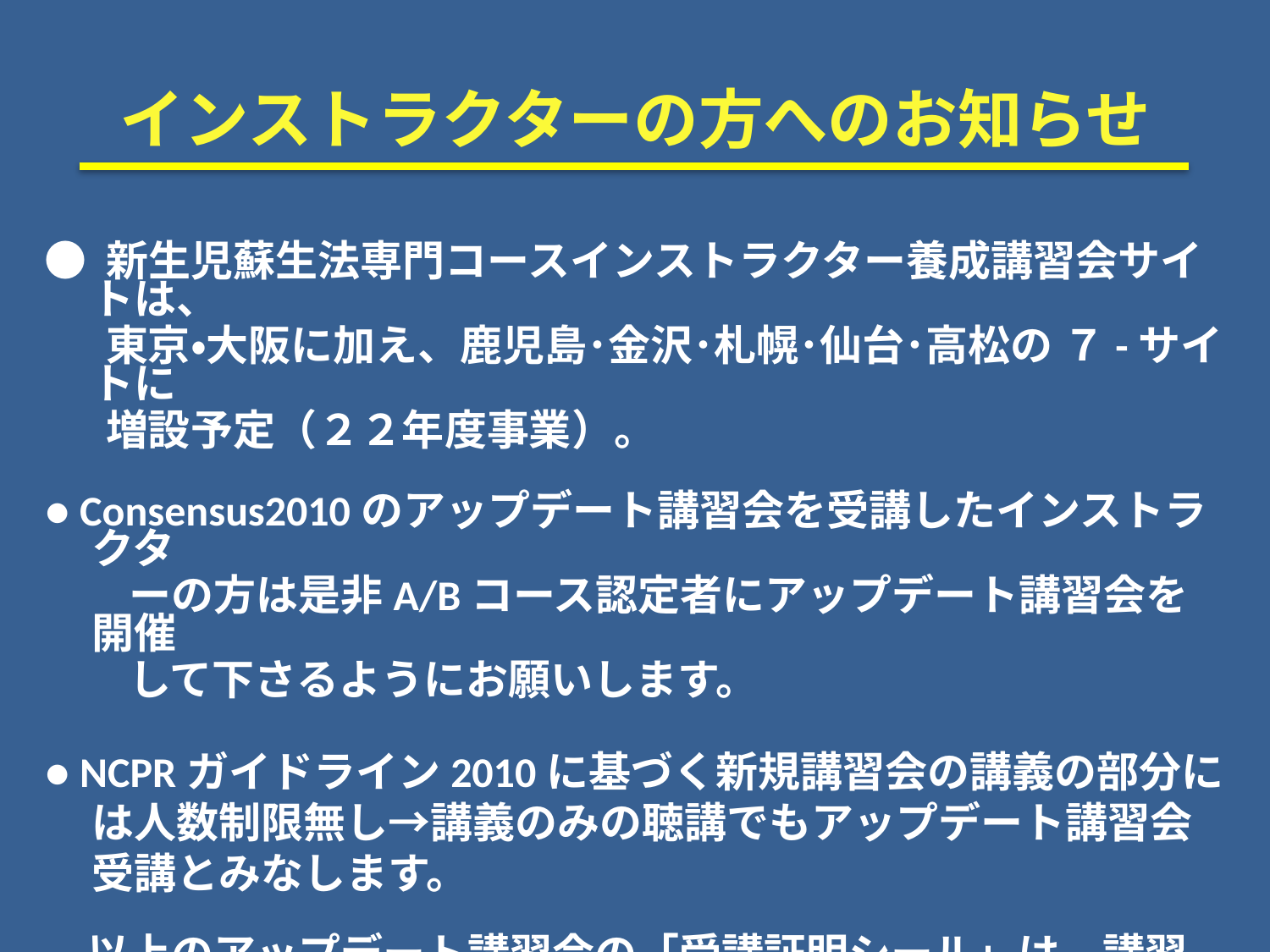

# インストラクターの方へのお知らせ
● 新生児蘇生法専門コースインストラクター養成講習会サイトは、
　  東京・大阪に加え、鹿児島･金沢･札幌･仙台･高松の ７-サイトに
　  増設予定（２２年度事業）。

● Consensus2010のアップデート講習会を受講したインストラクタ
　　ーの方は是非A/Bコース認定者にアップデート講習会を開催
　　して下さるようにお願いします。

● NCPRガイドライン2010に基づく新規講習会の講義の部分には人数制限無し→講義のみの聴講でもアップデート講習会受講とみなします。

　以上のアップデート講習会の「受講証明シール」は、講習会を
   開催した主催者（インストラクター）宛に人数分が送付されます。